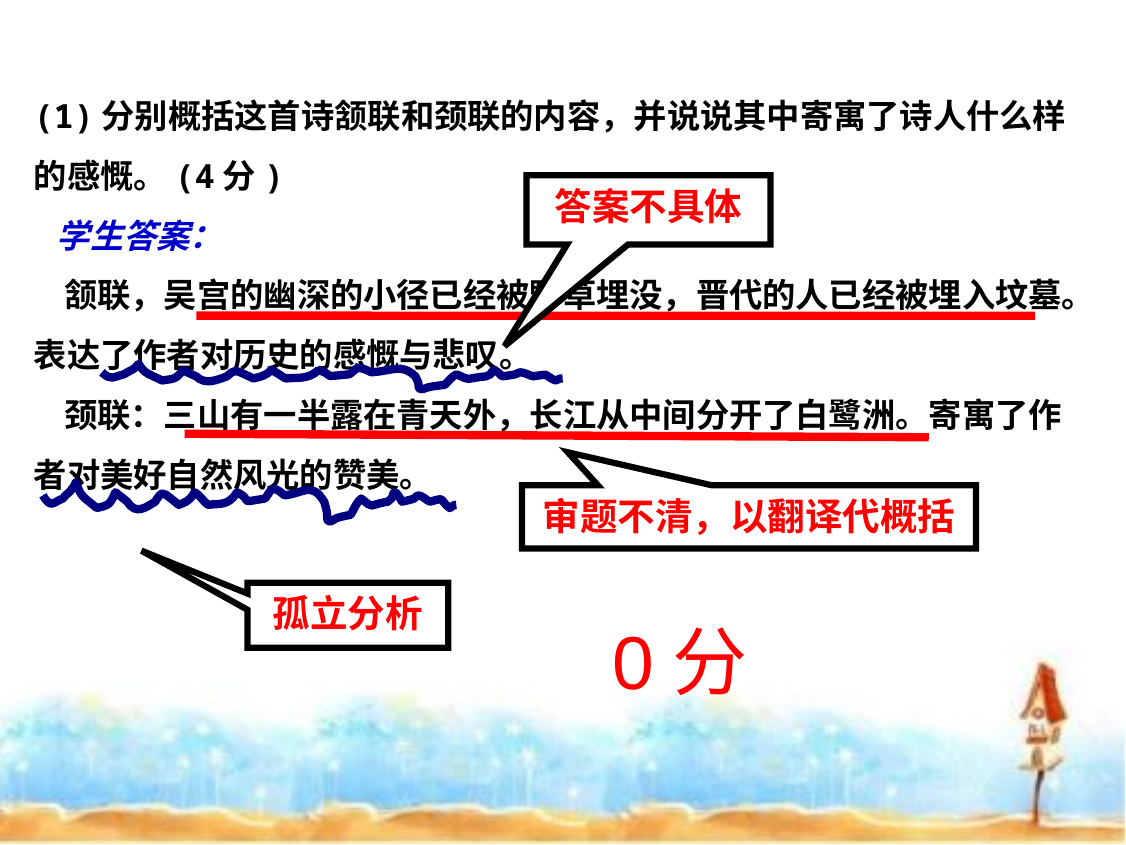

(1)分别概括这首诗颔联和颈联的内容，并说说其中寄寓了诗人什么样的感慨。(4分)
  学生答案：
   颔联，吴宫的幽深的小径已经被野草埋没，晋代的人已经被埋入坟墓。表达了作者对历史的感慨与悲叹。
   颈联：三山有一半露在青天外，长江从中间分开了白鹭洲。寄寓了作者对美好自然风光的赞美。
答案不具体

审题不清，以翻译代概括
孤立分析
0分